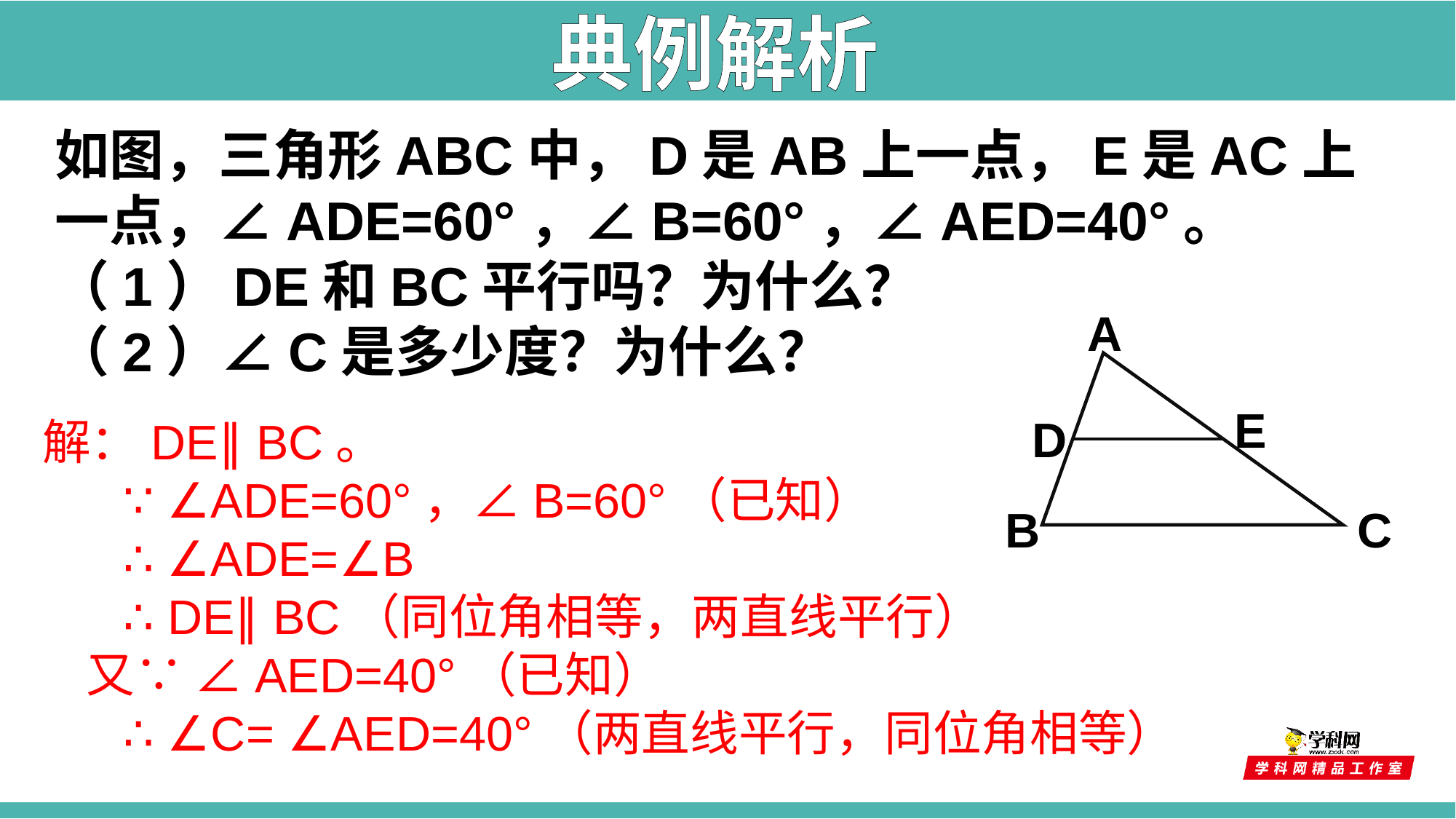

典例解析
如图，三角形ABC中，D是AB上一点，E是AC上一点，∠ADE=60°，∠B=60°，∠AED=40°。
（1）DE和BC平行吗？为什么？
（2）∠C是多少度？为什么？
A

E
D
C
B
解：DE∥ BC。
      ∵ ∠ADE=60°，∠B=60°（已知）
      ∴ ∠ADE=∠B
      ∴ DE∥ BC（同位角相等，两直线平行）
   又∵ ∠AED=40°（已知）
      ∴ ∠C= ∠AED=40°（两直线平行，同位角相等）